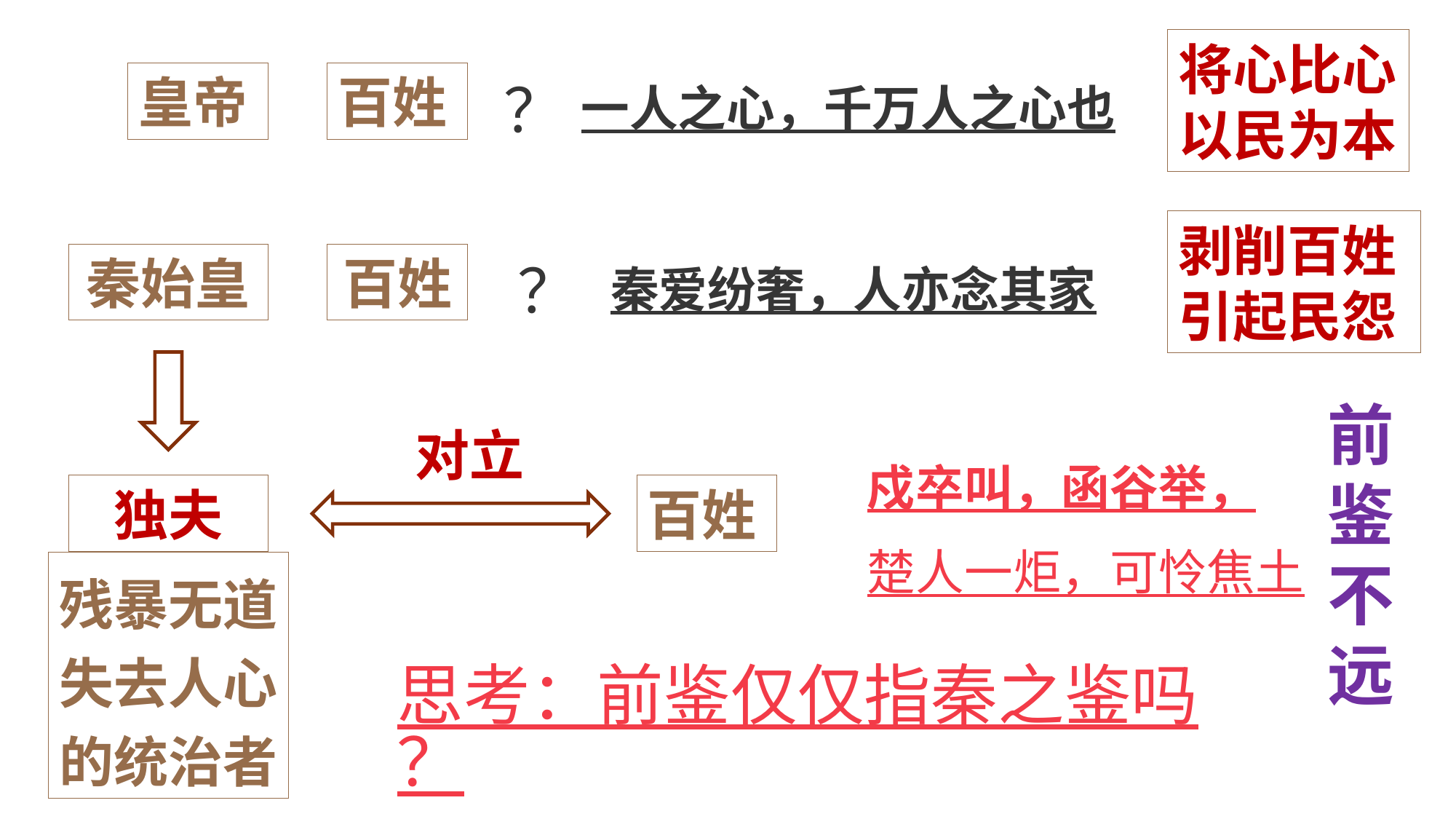

将心比心
以民为本
？
一人之心，千万人之心也
皇帝
百姓
剥削百姓
引起民怨
？
秦爱纷奢，人亦念其家
秦始皇
百姓

前鉴不远
对立
戍卒叫，函谷举，
楚人一炬，可怜焦土
独夫
百姓

残暴无道
失去人心
的统治者
思考：前鉴仅仅指秦之鉴吗？